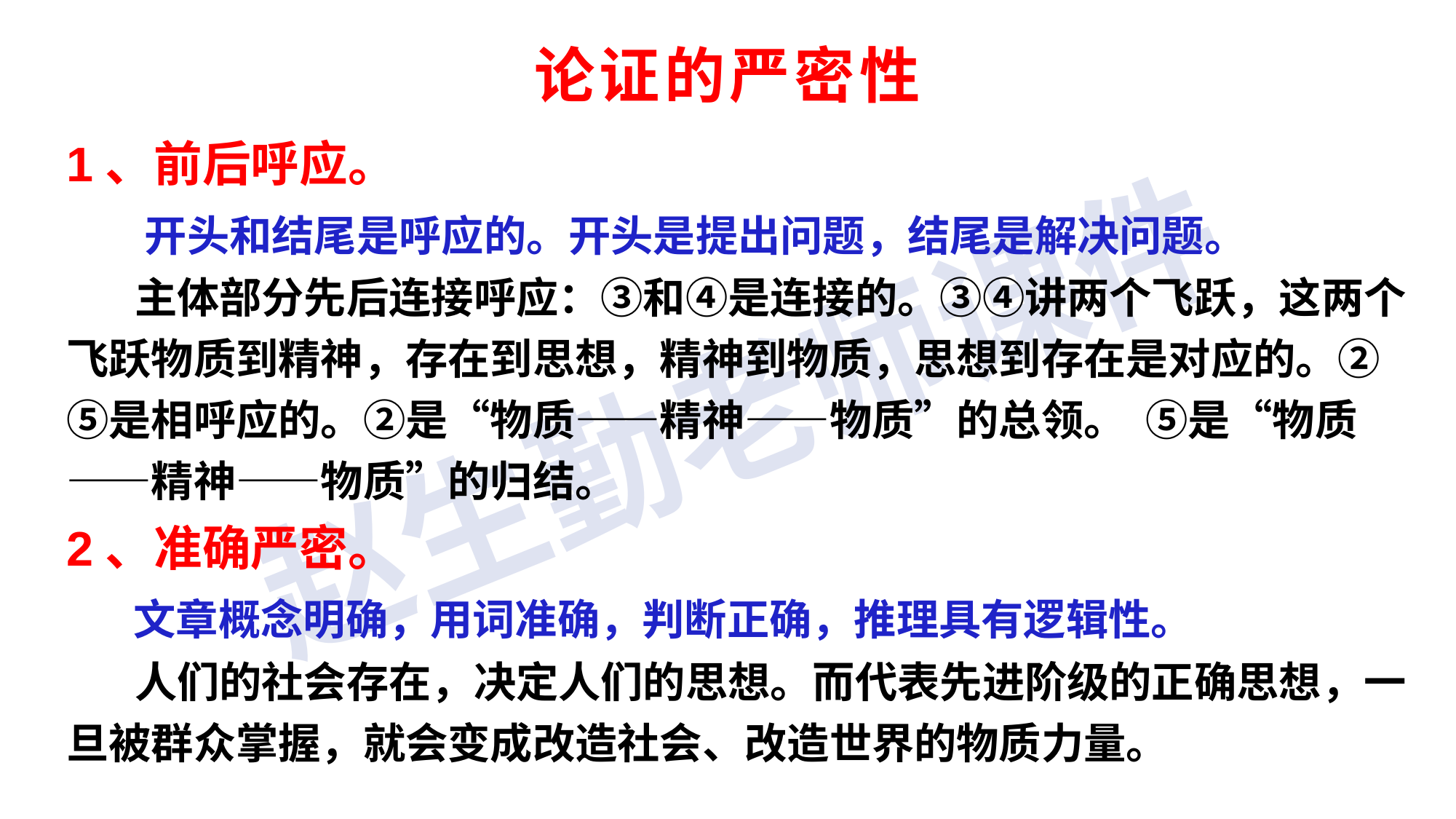

论证的严密性
1、前后呼应。
      开头和结尾是呼应的。开头是提出问题，结尾是解决问题。
      主体部分先后连接呼应：③和④是连接的。③④讲两个飞跃，这两个飞跃物质到精神，存在到思想，精神到物质，思想到存在是对应的。②⑤是相呼应的。②是“物质——精神——物质”的总领。  ⑤是“物质——精神——物质”的归结。
2、准确严密。
     文章概念明确，用词准确，判断正确，推理具有逻辑性。
      人们的社会存在，决定人们的思想。而代表先进阶级的正确思想，一旦被群众掌握，就会变成改造社会、改造世界的物质力量。